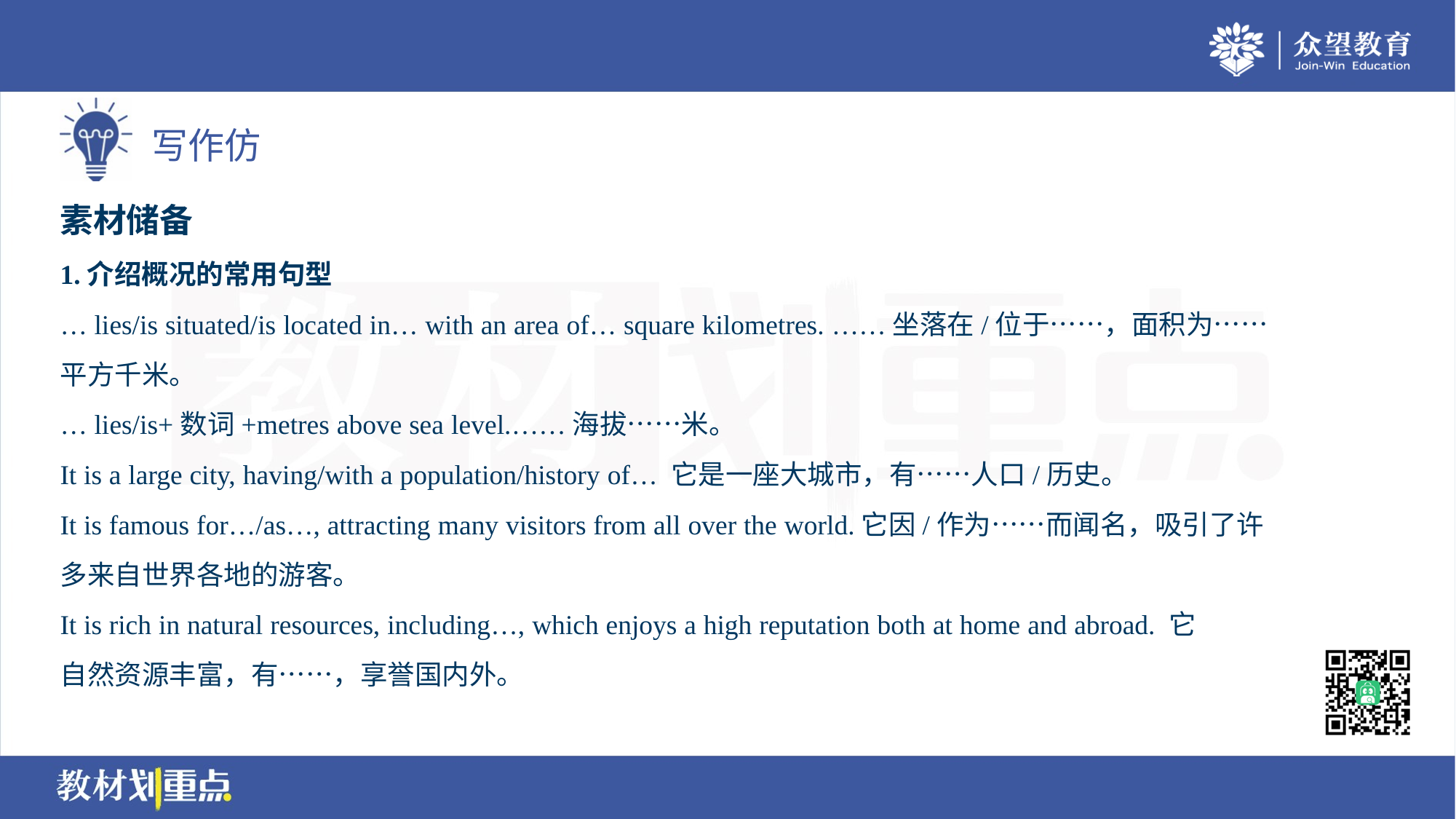

素材储备
1.介绍概况的常用句型
… lies/is situated/is located in… with an area of… square kilometres. ……坐落在/位于……，面积为……
平方千米。
… lies/is+数词+metres above sea level.……海拔……米。
It is a large city, having/with a population/history of… 它是一座大城市，有……人口/历史。
It is famous for…/as…, attracting many visitors from all over the world.它因/作为……而闻名，吸引了许
多来自世界各地的游客。
It is rich in natural resources, including…, which enjoys a high reputation both at home and abroad. 它
自然资源丰富，有……，享誉国内外。